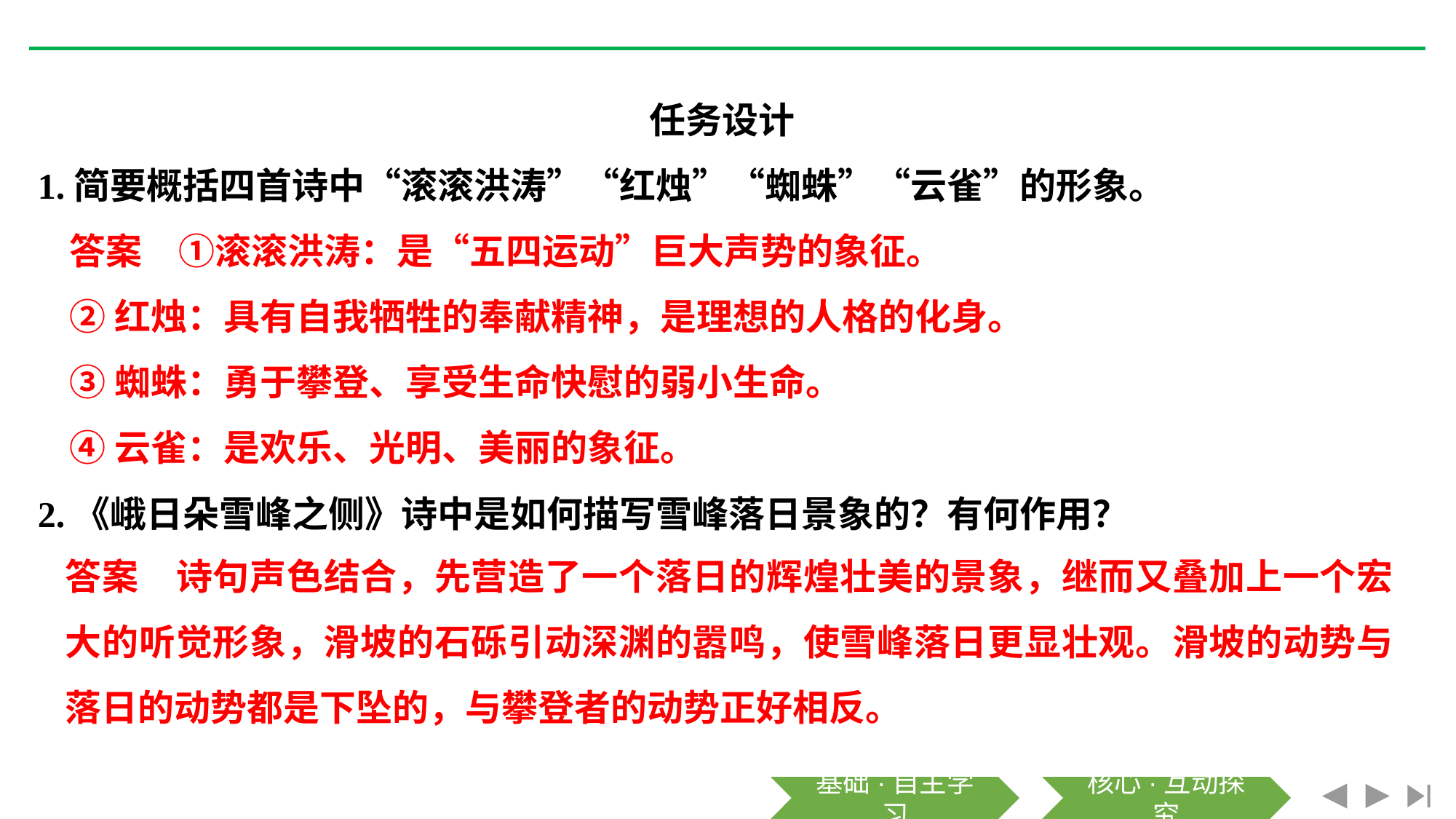

任务设计
1.简要概括四首诗中“滚滚洪涛”“红烛”“蜘蛛”“云雀”的形象。
答案　①滚滚洪涛：是“五四运动”巨大声势的象征。
②红烛：具有自我牺牲的奉献精神，是理想的人格的化身。
③蜘蛛：勇于攀登、享受生命快慰的弱小生命。
④云雀：是欢乐、光明、美丽的象征。
2.《峨日朵雪峰之侧》诗中是如何描写雪峰落日景象的？有何作用？
答案　诗句声色结合，先营造了一个落日的辉煌壮美的景象，继而又叠加上一个宏大的听觉形象，滑坡的石砾引动深渊的嚣鸣，使雪峰落日更显壮观。滑坡的动势与落日的动势都是下坠的，与攀登者的动势正好相反。